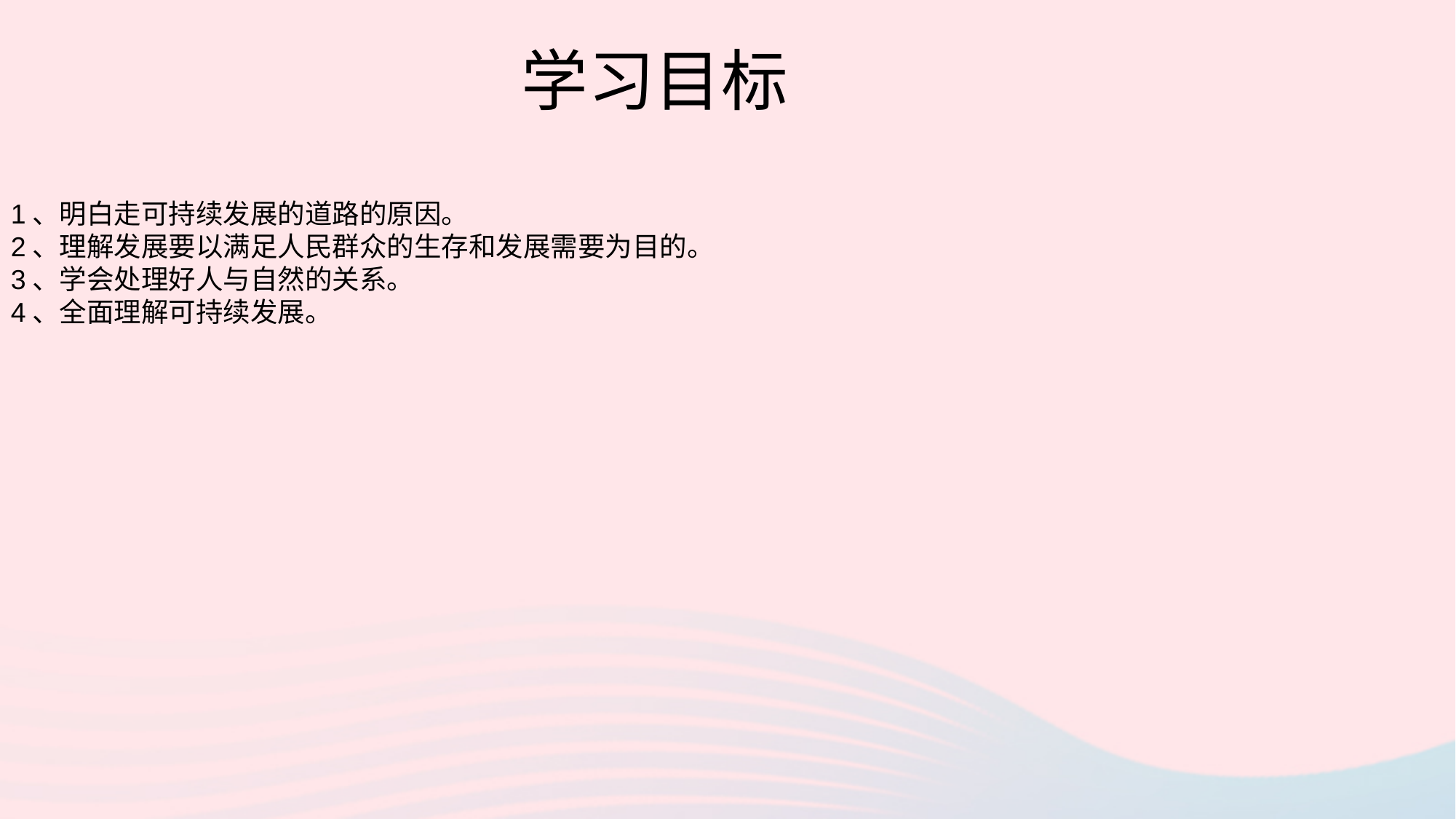

学习目标
1、明白走可持续发展的道路的原因。
2、理解发展要以满足人民群众的生存和发展需要为目的。
3、学会处理好人与自然的关系。
4、全面理解可持续发展。